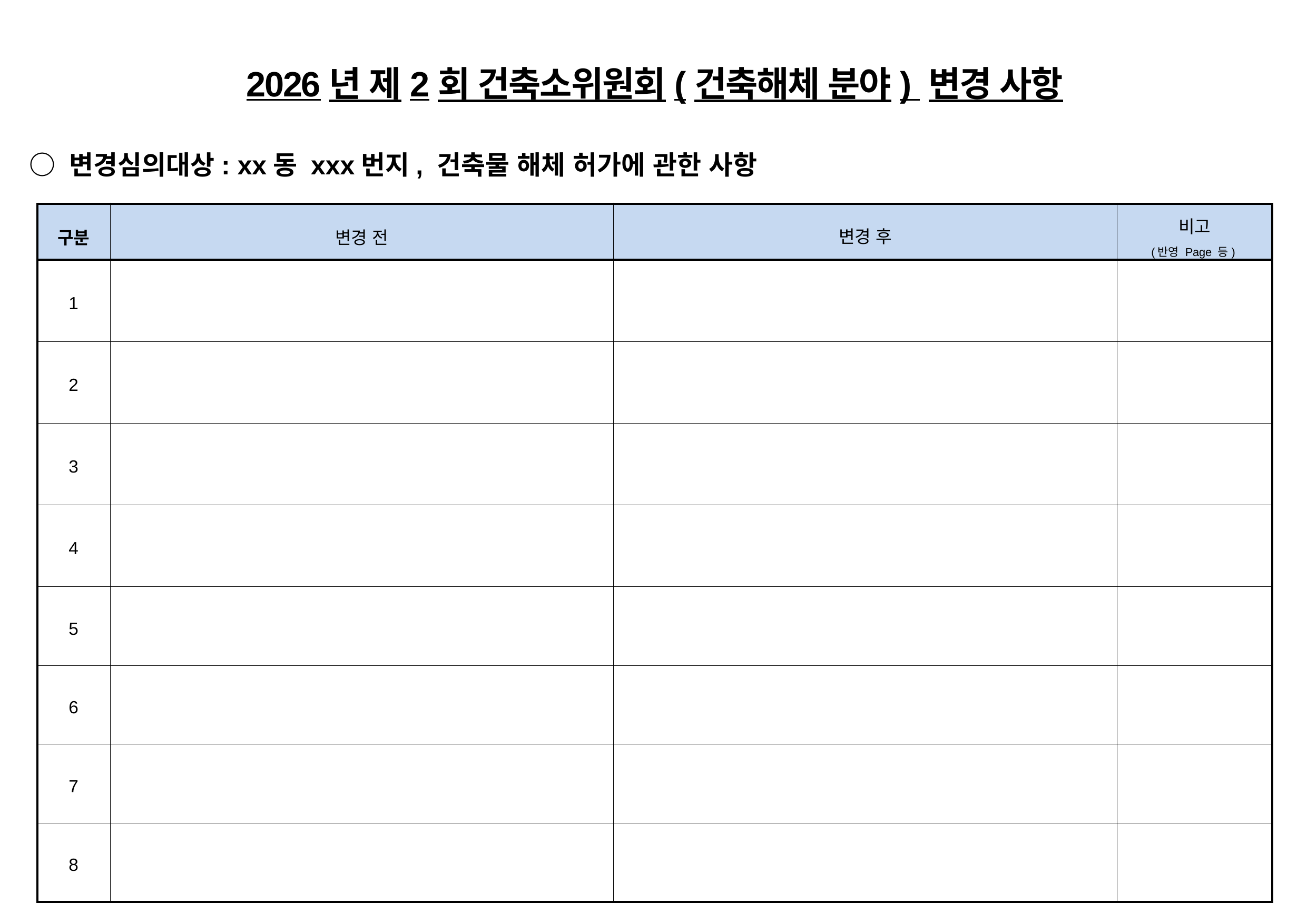

2026년 제2회 건축소위원회(건축해체 분야) 변경 사항

○ 변경심의대상: xx동 xxx번지, 건축물 해체 허가에 관한 사항
| 구분 | 변경 전 | 변경 후 | 비고 (반영 Page 등) |
| --- | --- | --- | --- |
| 1 |  |  |  |
| 2 |  |  |  |
| 3 |  |  |  |
| 4 |  |  |  |
| 5 |  |  |  |
| 6 |  |  |  |
| 7 |  |  |  |
| 8 |  |  |  |